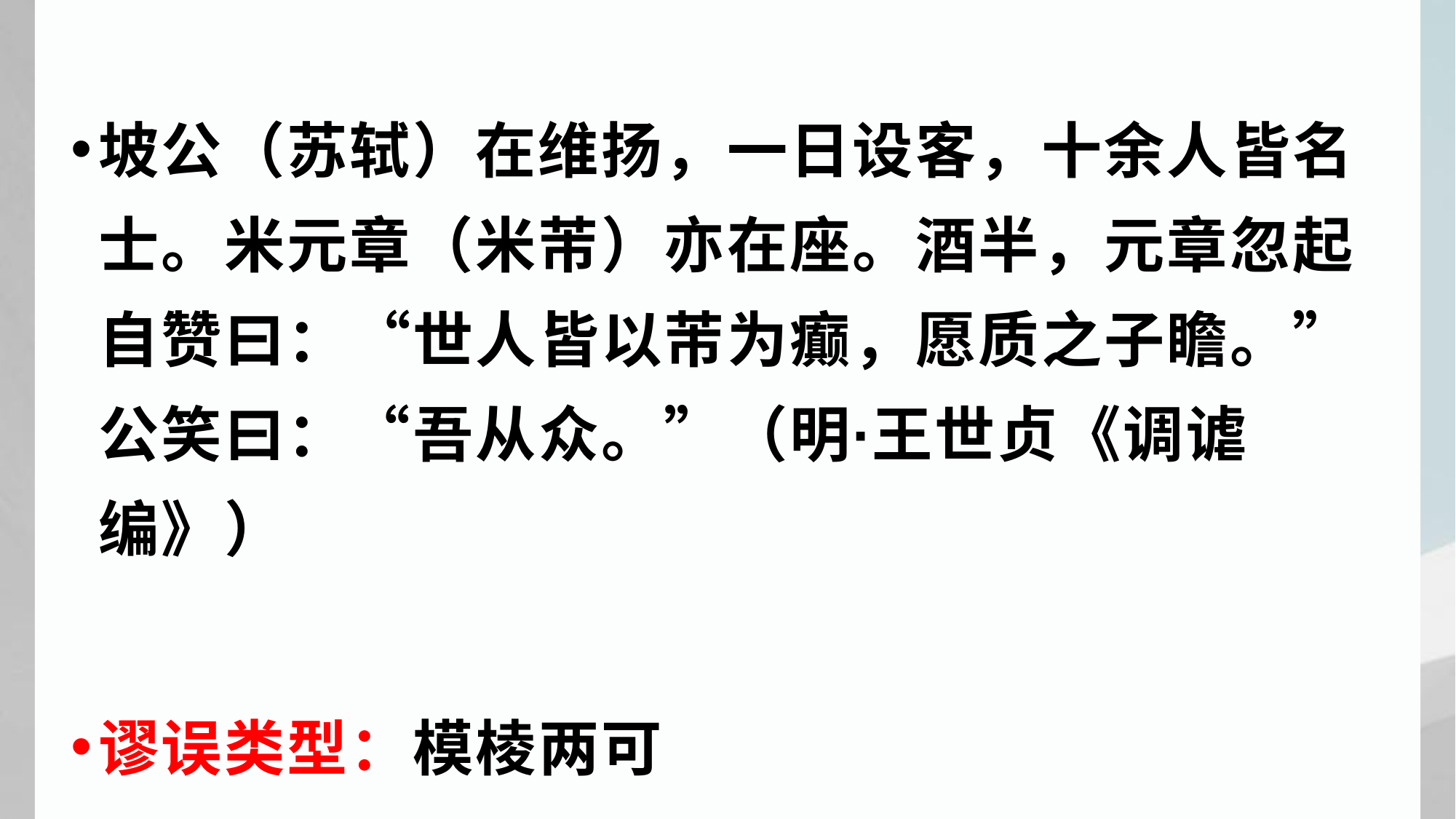

坡公（苏轼）在维扬，一日设客，十余人皆名士。米元章（米芾）亦在座。酒半，元章忽起自赞曰：“世人皆以芾为癫，愿质之子瞻。”公笑曰：“吾从众。”（明∙王世贞《调谑编》）

谬误类型：模棱两可